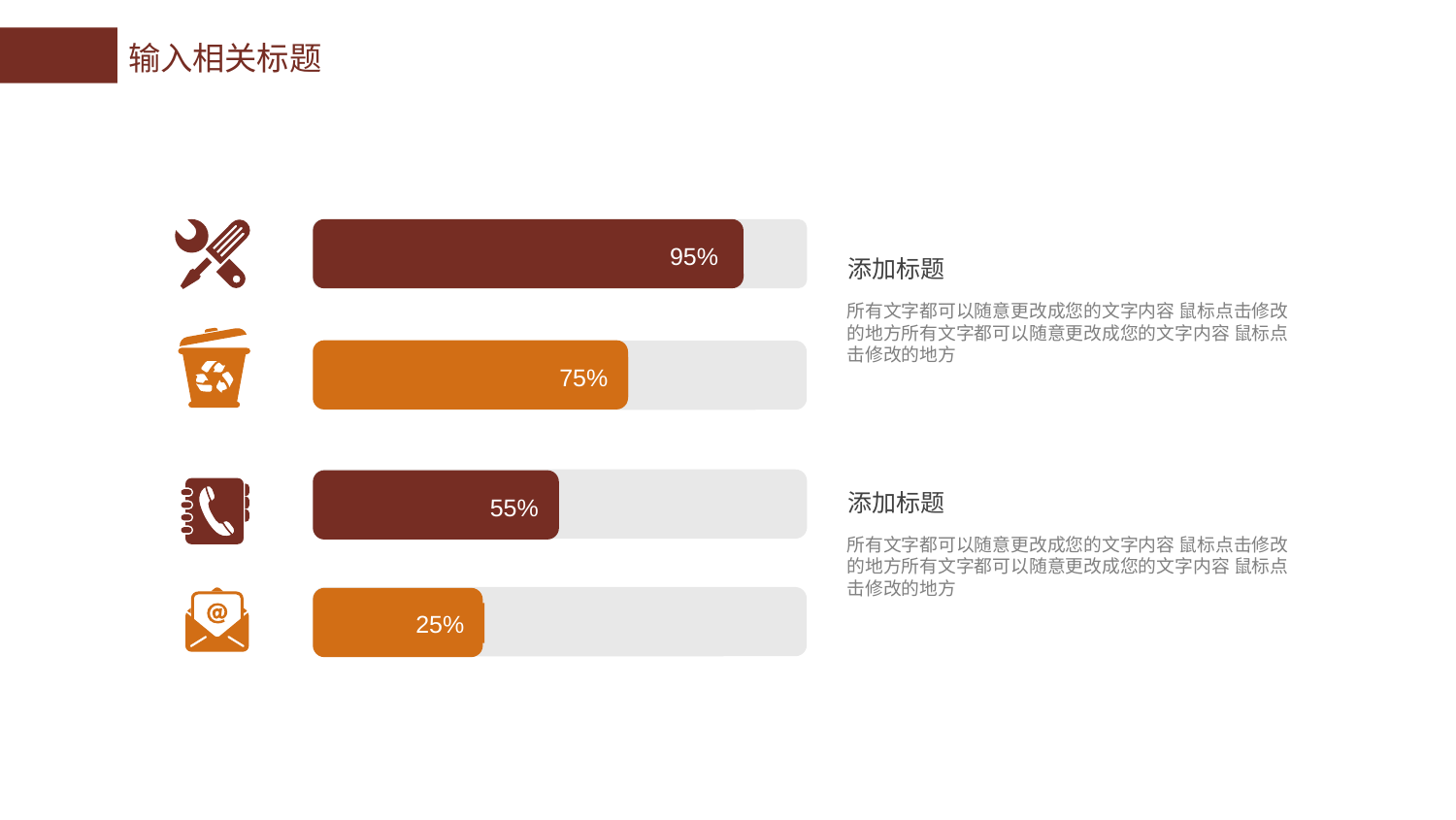

95%

添加标题
所有文字都可以随意更改成您的文字内容 鼠标点击修改的地方所有文字都可以随意更改成您的文字内容 鼠标点击修改的地方

75%

55%

添加标题
所有文字都可以随意更改成您的文字内容 鼠标点击修改的地方所有文字都可以随意更改成您的文字内容 鼠标点击修改的地方

25%